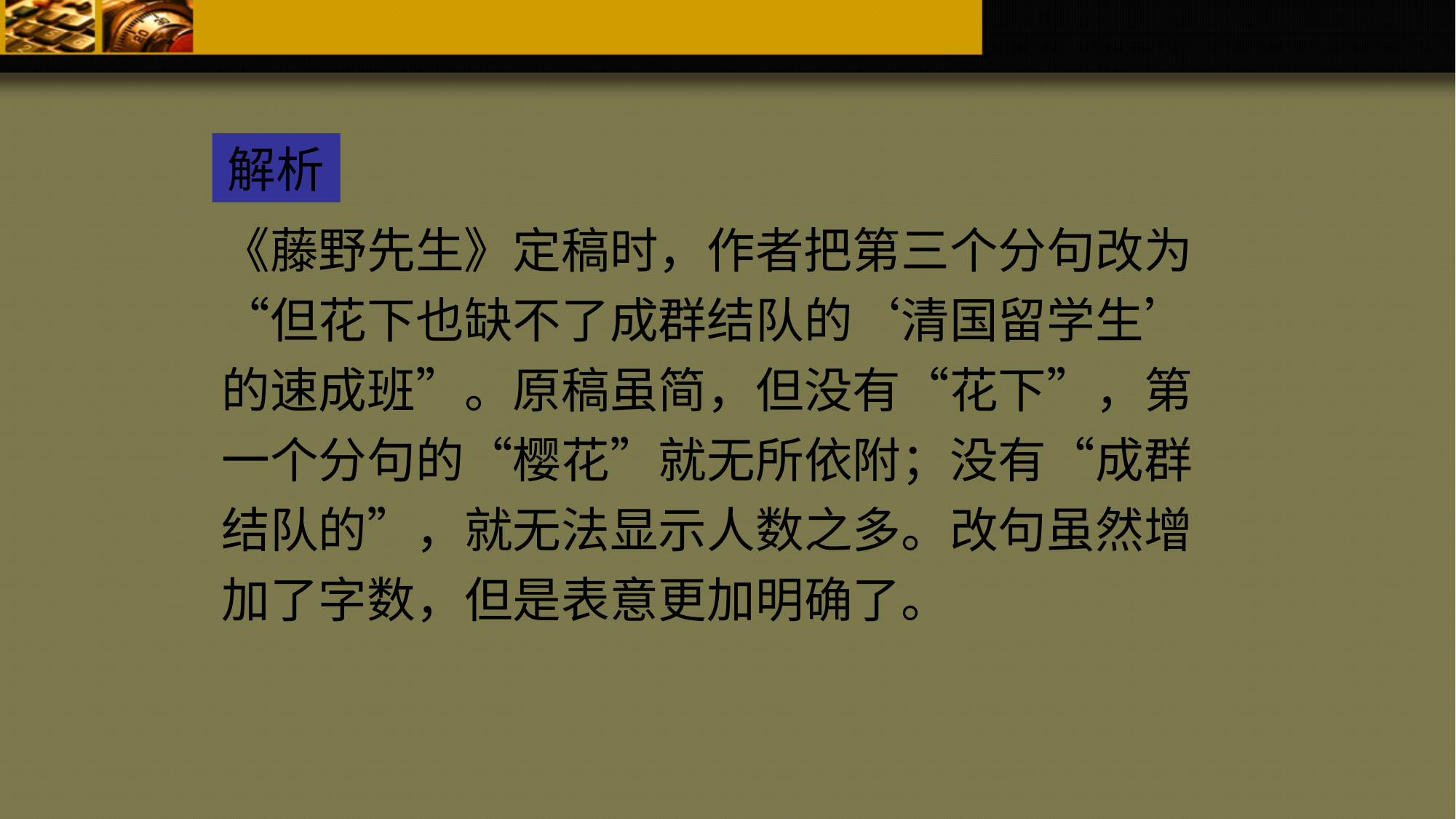

解析
《藤野先生》定稿时，作者把第三个分句改为“但花下也缺不了成群结队的‘清国留学生’的速成班”。原稿虽简，但没有“花下”，第一个分句的“樱花”就无所依附；没有“成群结队的”，就无法显示人数之多。改句虽然增加了字数，但是表意更加明确了。